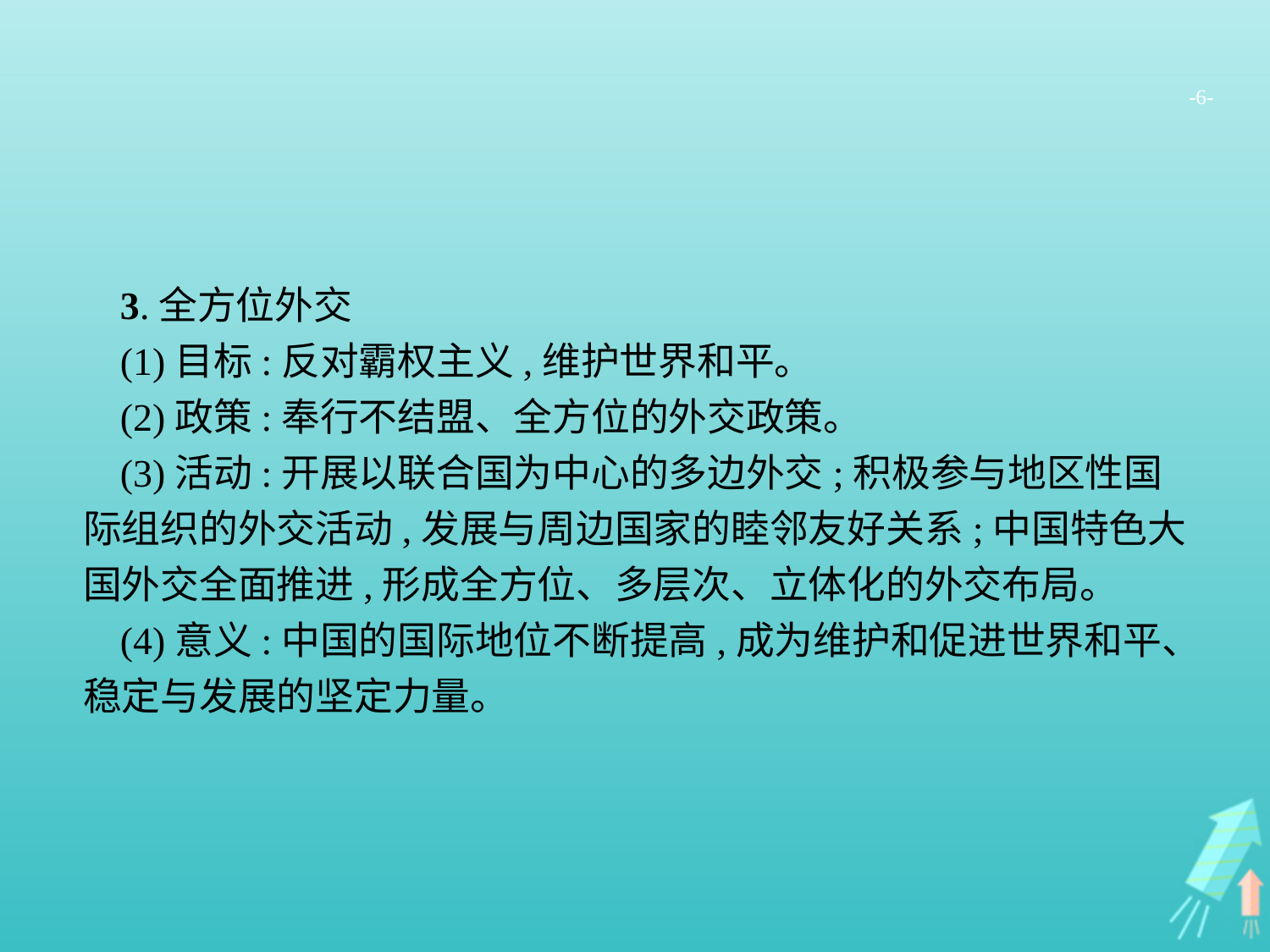

-6-
3.全方位外交
(1)目标:反对霸权主义,维护世界和平。
(2)政策:奉行不结盟、全方位的外交政策。
(3)活动:开展以联合国为中心的多边外交;积极参与地区性国际组织的外交活动,发展与周边国家的睦邻友好关系;中国特色大国外交全面推进,形成全方位、多层次、立体化的外交布局。
(4)意义:中国的国际地位不断提高,成为维护和促进世界和平、稳定与发展的坚定力量。